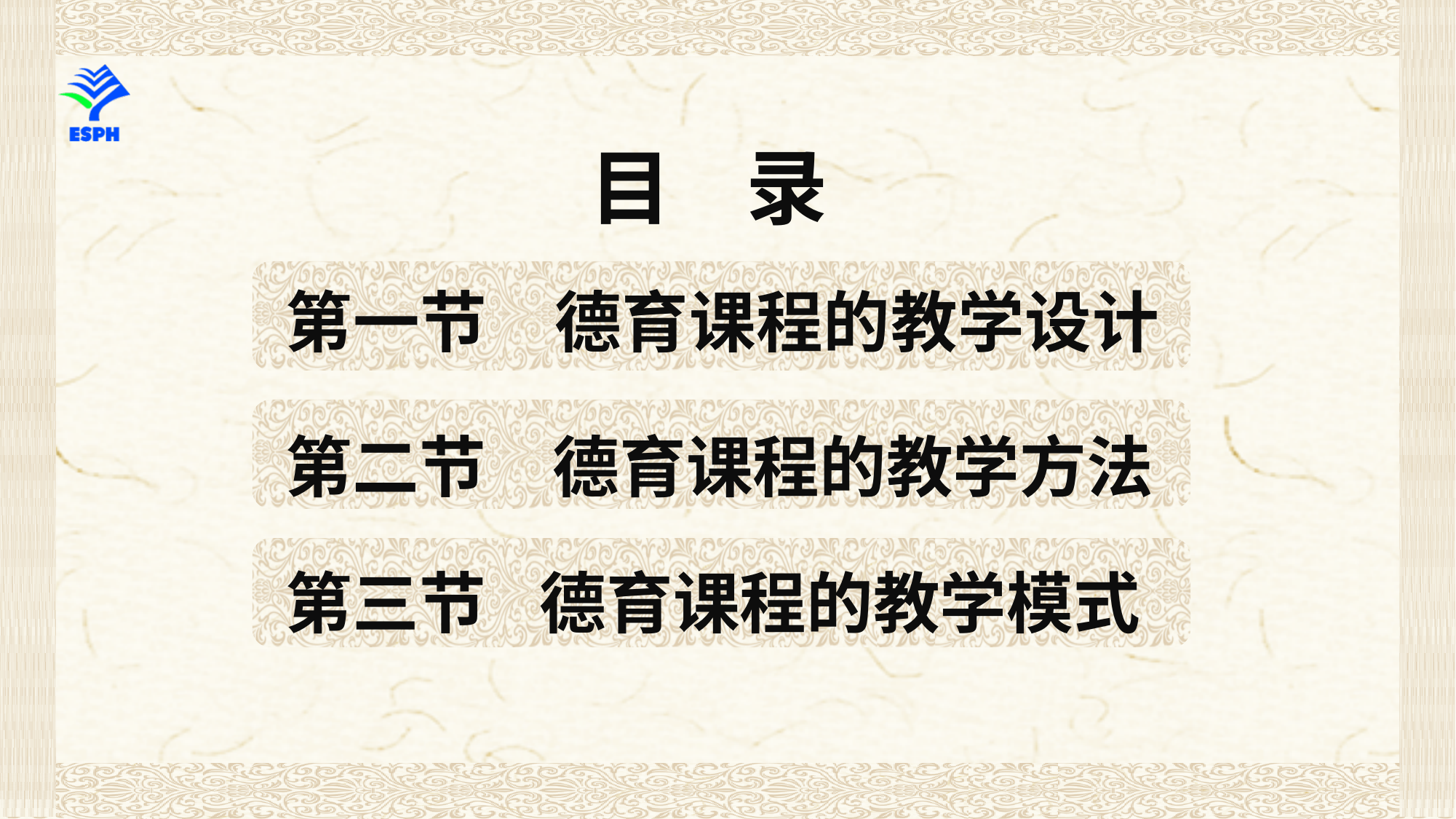

目    录
第一节　德育课程的教学设计

第二节　德育课程的教学方法

第三节    德育课程的教学模式